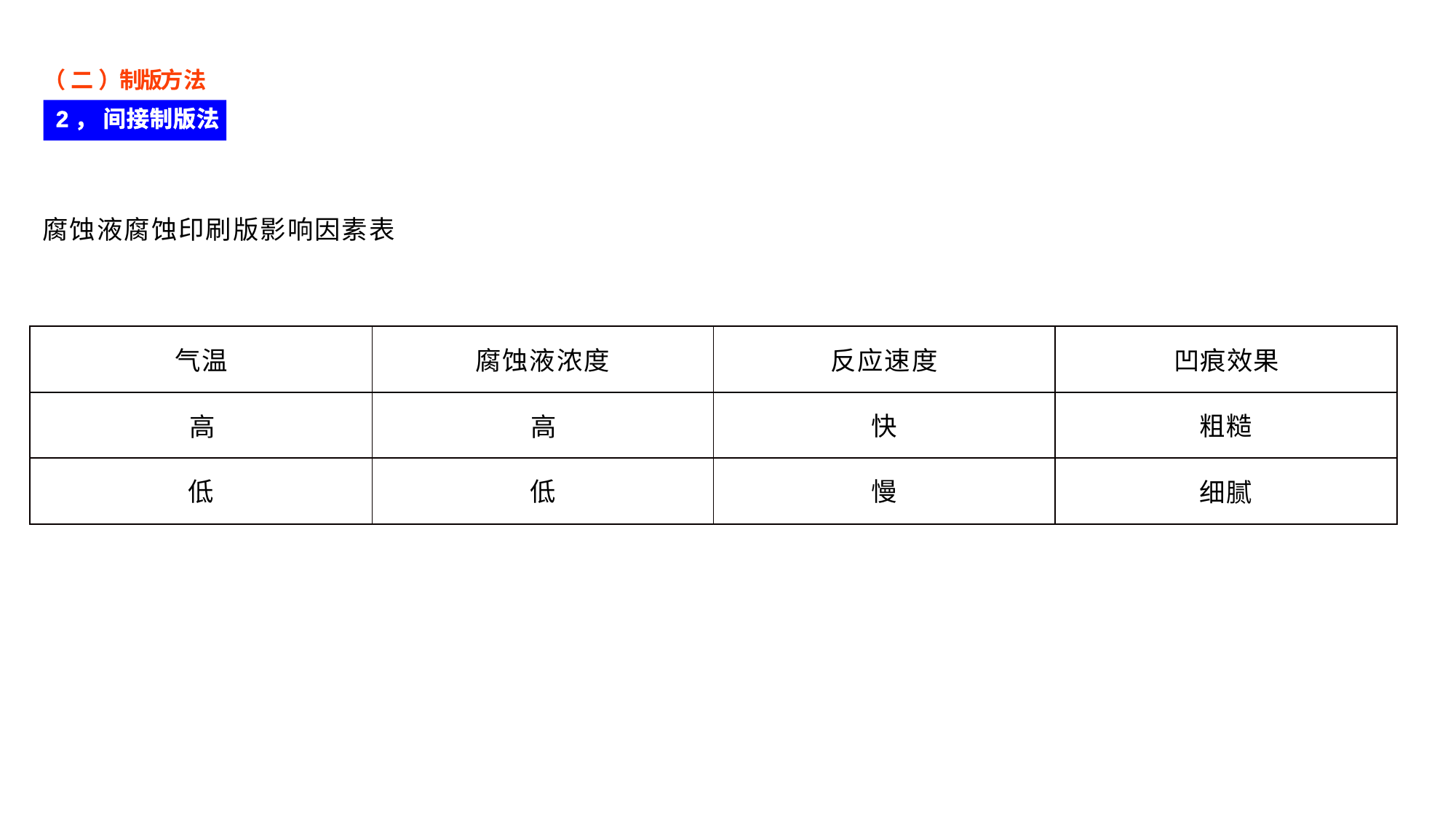

（ 二 ）制版方法

2， 间接制版法

腐蚀液腐蚀印刷版影响因素表
| 气温 | 腐蚀液浓度 | 反应速度 | 凹痕效果 |
| --- | --- | --- | --- |
| 高 | 高 | 快 | 粗糙 |
| 低 | 低 | 慢 | 细腻 |